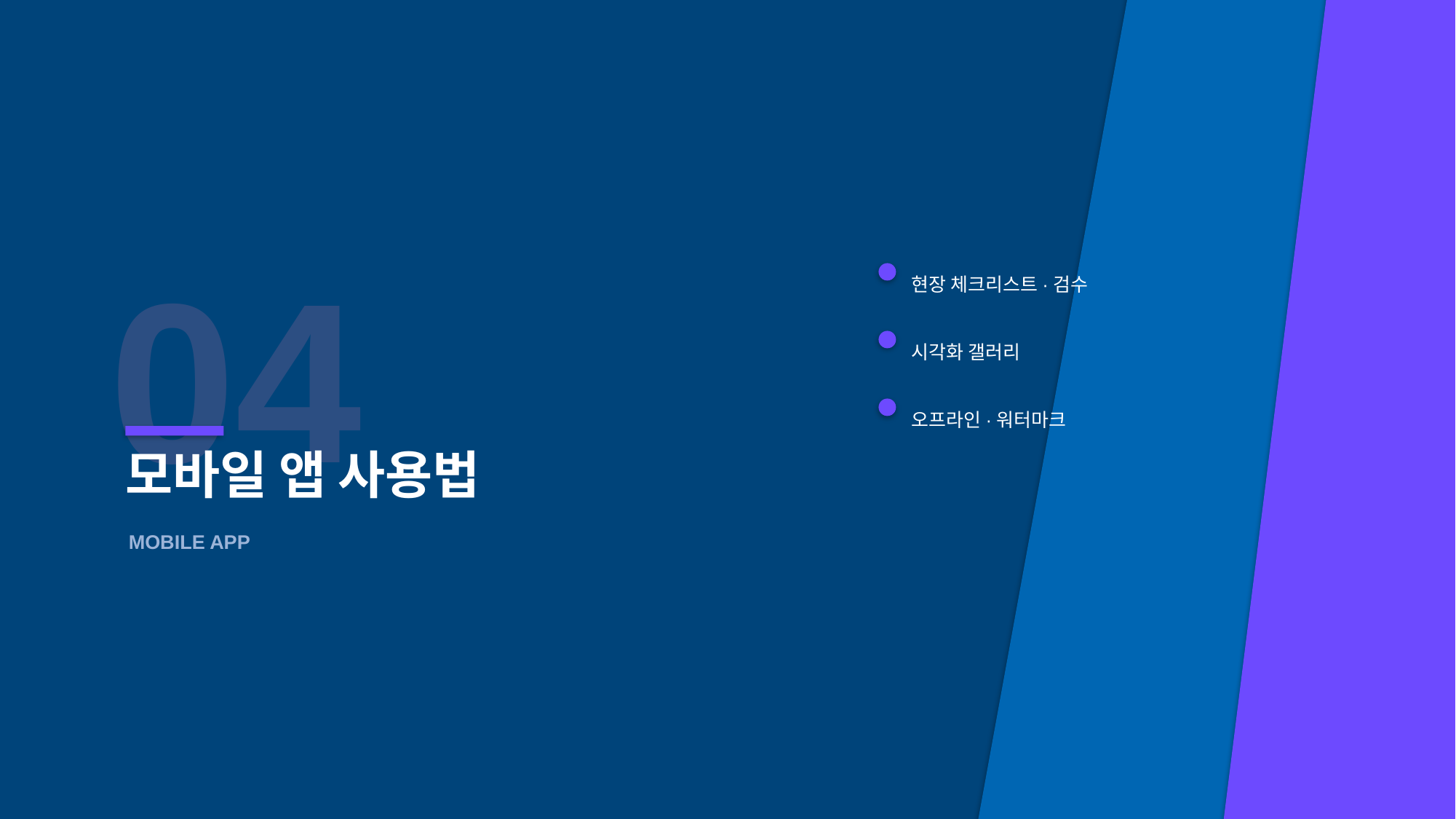

04
현장 체크리스트·검수

시각화 갤러리

오프라인·워터마크

모바일 앱 사용법
MOBILE APP